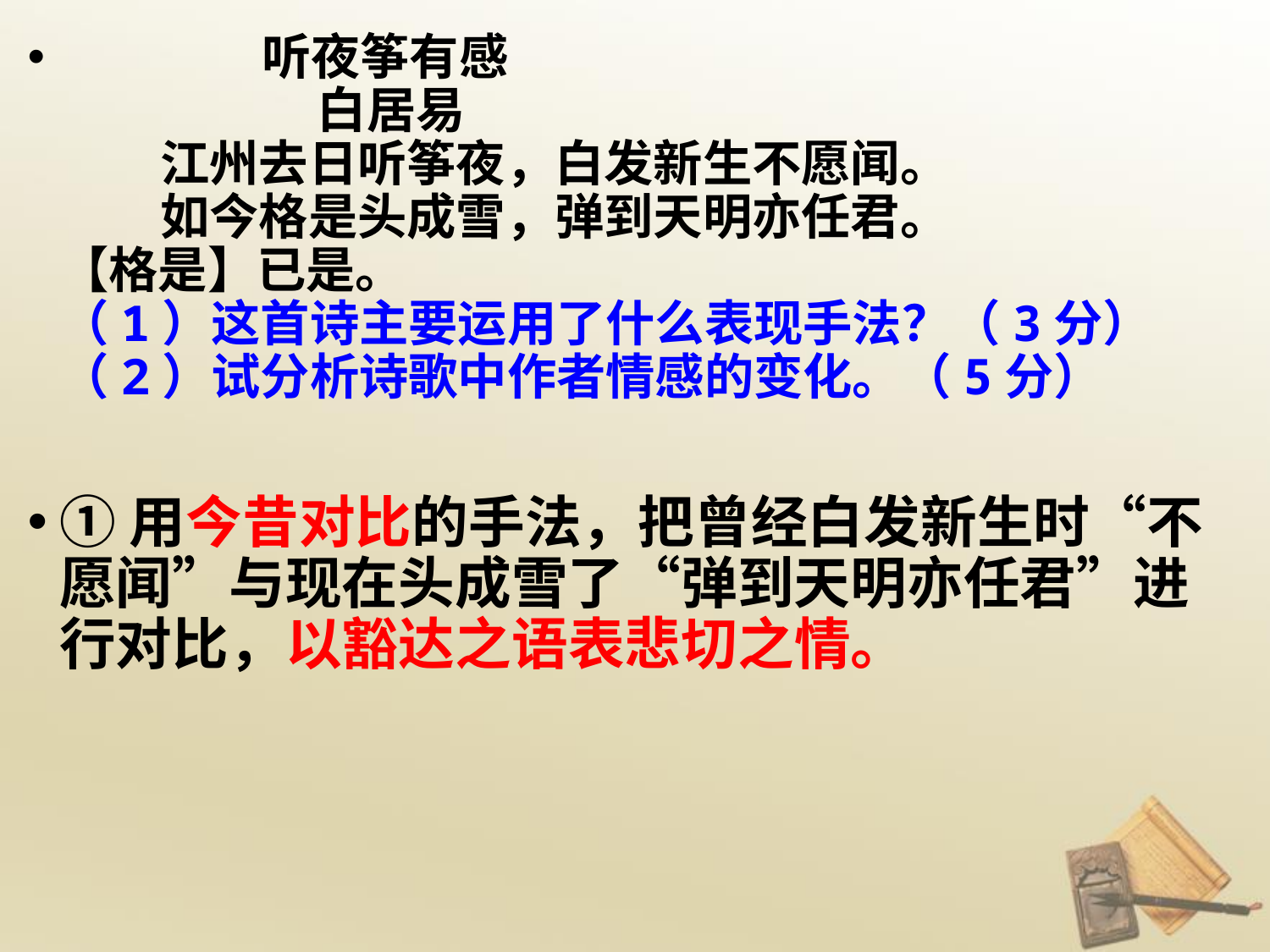

听夜筝有感
                       白居易
         江州去日听筝夜，白发新生不愿闻。
         如今格是头成雪，弹到天明亦任君。
【格是】已是。
（1）这首诗主要运用了什么表现手法？（3分）
（2）试分析诗歌中作者情感的变化。（5分）

①用今昔对比的手法，把曾经白发新生时“不愿闻”与现在头成雪了“弹到天明亦任君”进行对比，以豁达之语表悲切之情。